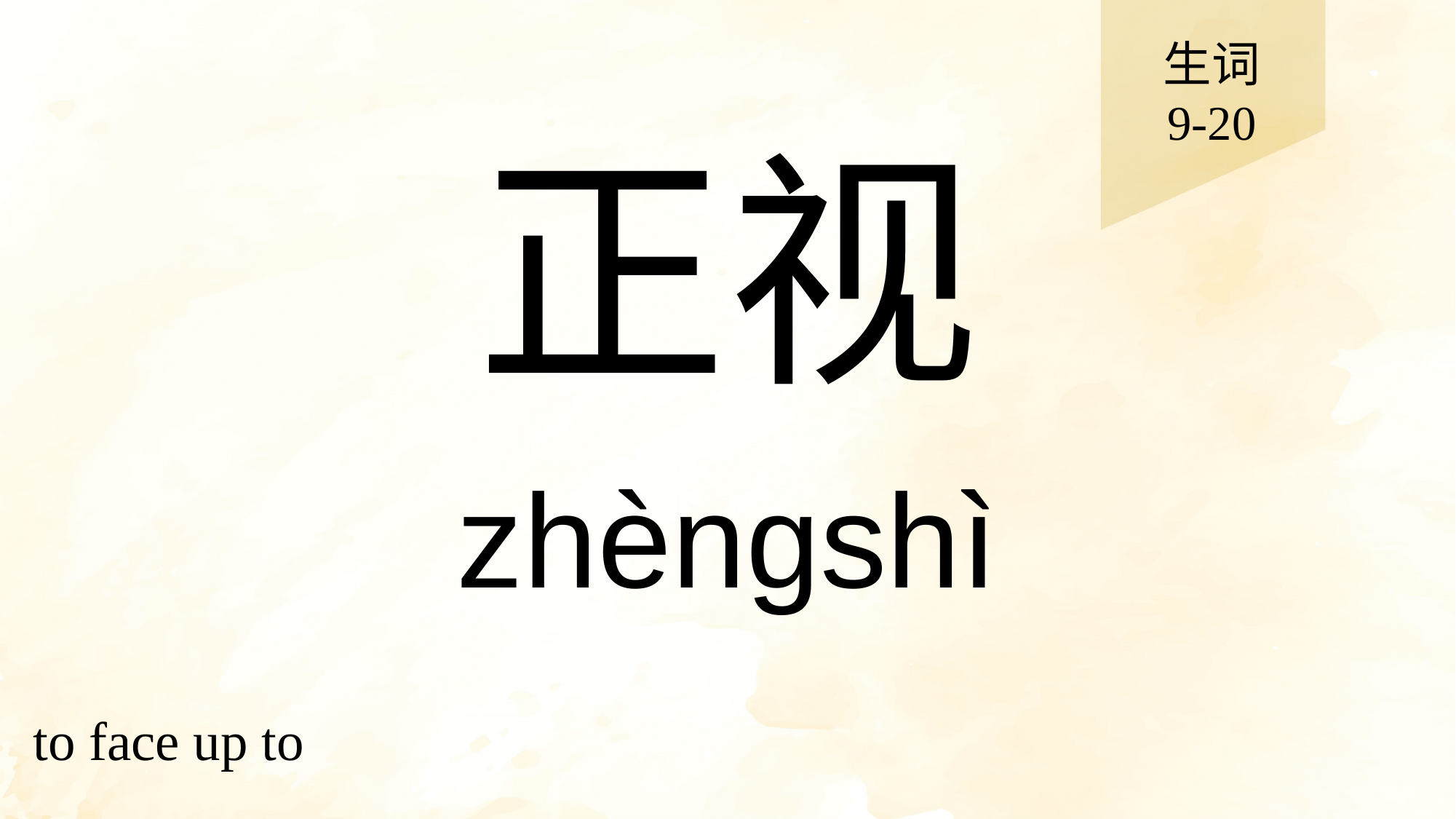

生词
9-20
# 正视
zhèngshì
to face up to